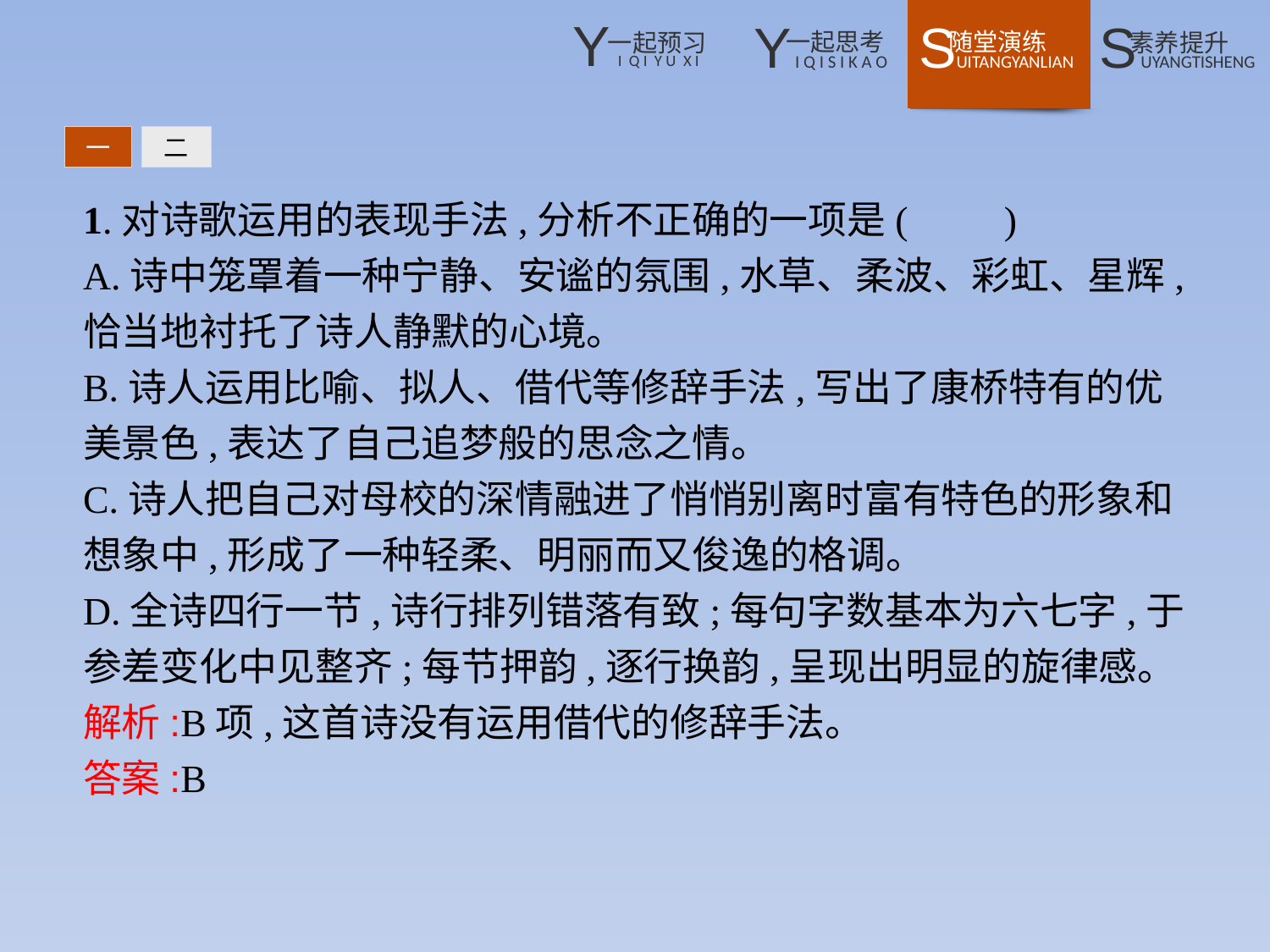

一
二
1.对诗歌运用的表现手法,分析不正确的一项是(　　)
A.诗中笼罩着一种宁静、安谧的氛围,水草、柔波、彩虹、星辉,恰当地衬托了诗人静默的心境。
B.诗人运用比喻、拟人、借代等修辞手法,写出了康桥特有的优美景色,表达了自己追梦般的思念之情。
C.诗人把自己对母校的深情融进了悄悄别离时富有特色的形象和想象中,形成了一种轻柔、明丽而又俊逸的格调。
D.全诗四行一节,诗行排列错落有致;每句字数基本为六七字,于参差变化中见整齐;每节押韵,逐行换韵,呈现出明显的旋律感。
解析:B项,这首诗没有运用借代的修辞手法。
答案:B